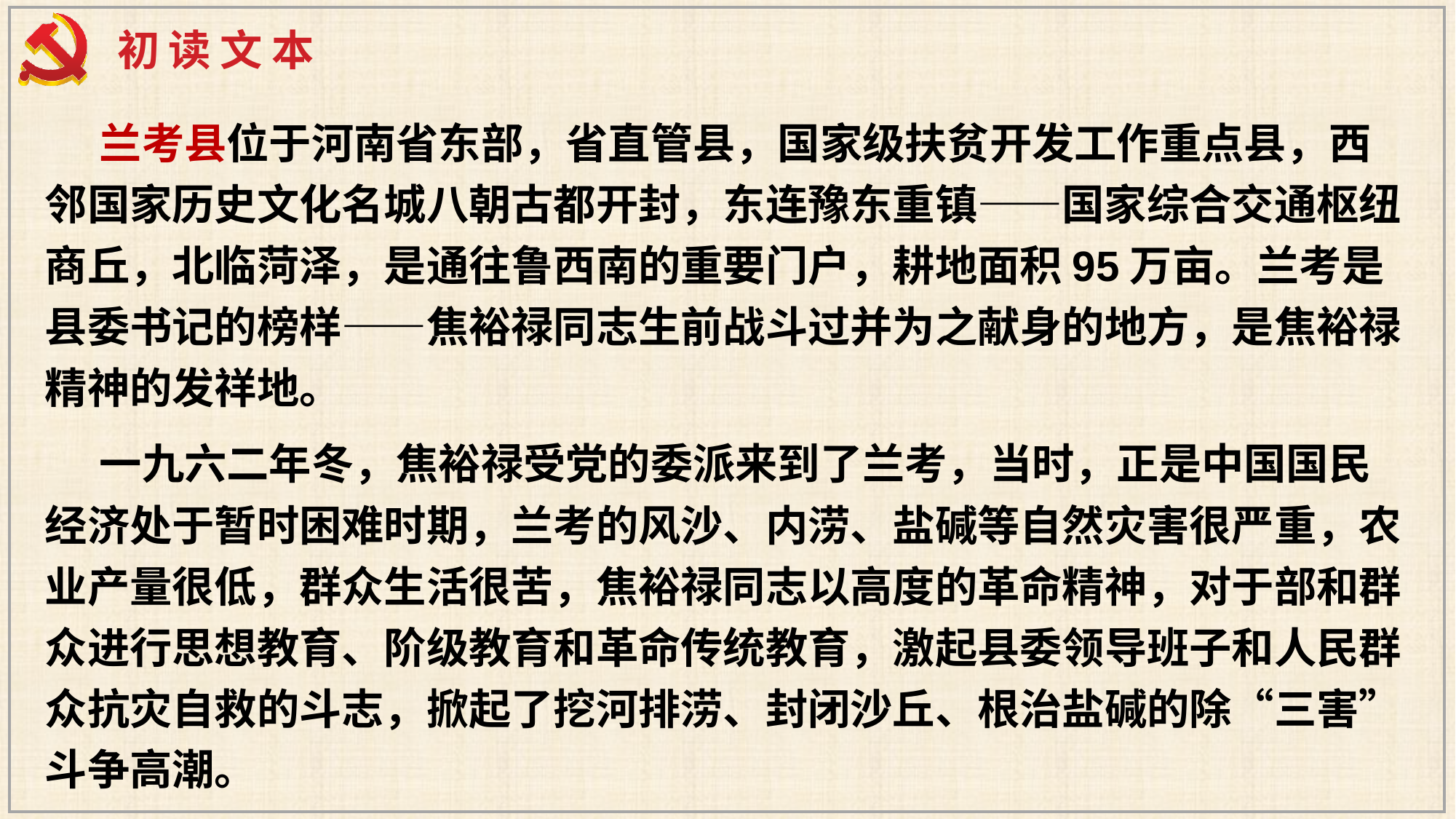

初读文本
兰考县位于河南省东部，省直管县，国家级扶贫开发工作重点县，西邻国家历史文化名城八朝古都开封，东连豫东重镇——国家综合交通枢纽商丘，北临菏泽，是通往鲁西南的重要门户，耕地面积95万亩。兰考是县委书记的榜样——焦裕禄同志生前战斗过并为之献身的地方，是焦裕禄精神的发祥地。
一九六二年冬，焦裕禄受党的委派来到了兰考，当时，正是中国国民经济处于暂时困难时期，兰考的风沙、内涝、盐碱等自然灾害很严重，农业产量很低，群众生活很苦，焦裕禄同志以高度的革命精神，对于部和群众进行思想教育、阶级教育和革命传统教育，激起县委领导班子和人民群众抗灾自救的斗志，掀起了挖河排涝、封闭沙丘、根治盐碱的除“三害”斗争高潮。